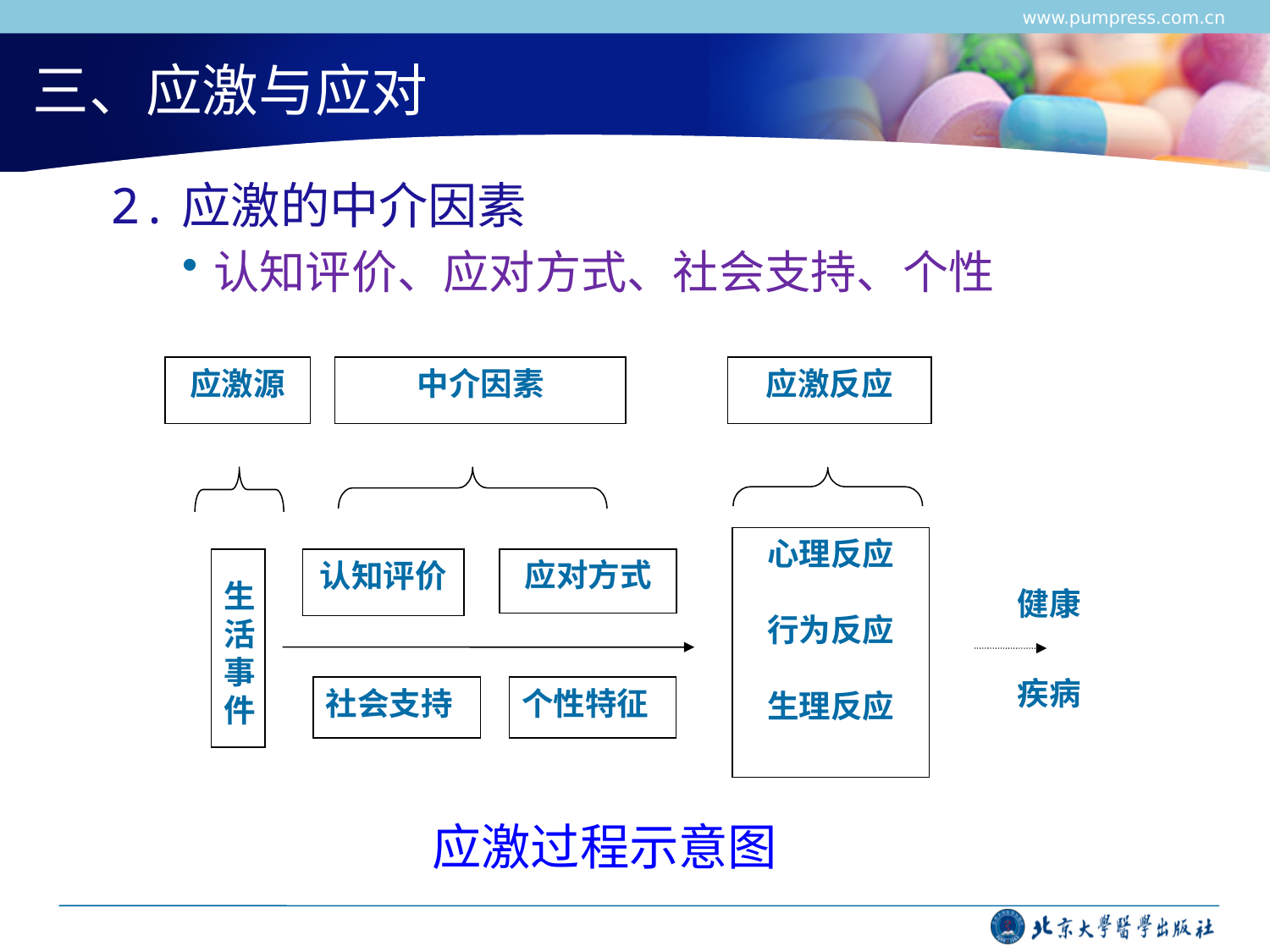

www.pumpress.com.cn
# 三、应激与应对
2.应激的中介因素
认知评价、应对方式、社会支持、个性

应激源
中介因素
应激反应

心理反应

行为反应

生理反应
 生活事件
认知评价
应对方式
健康

疾病
社会支持
个性特征
应激过程示意图